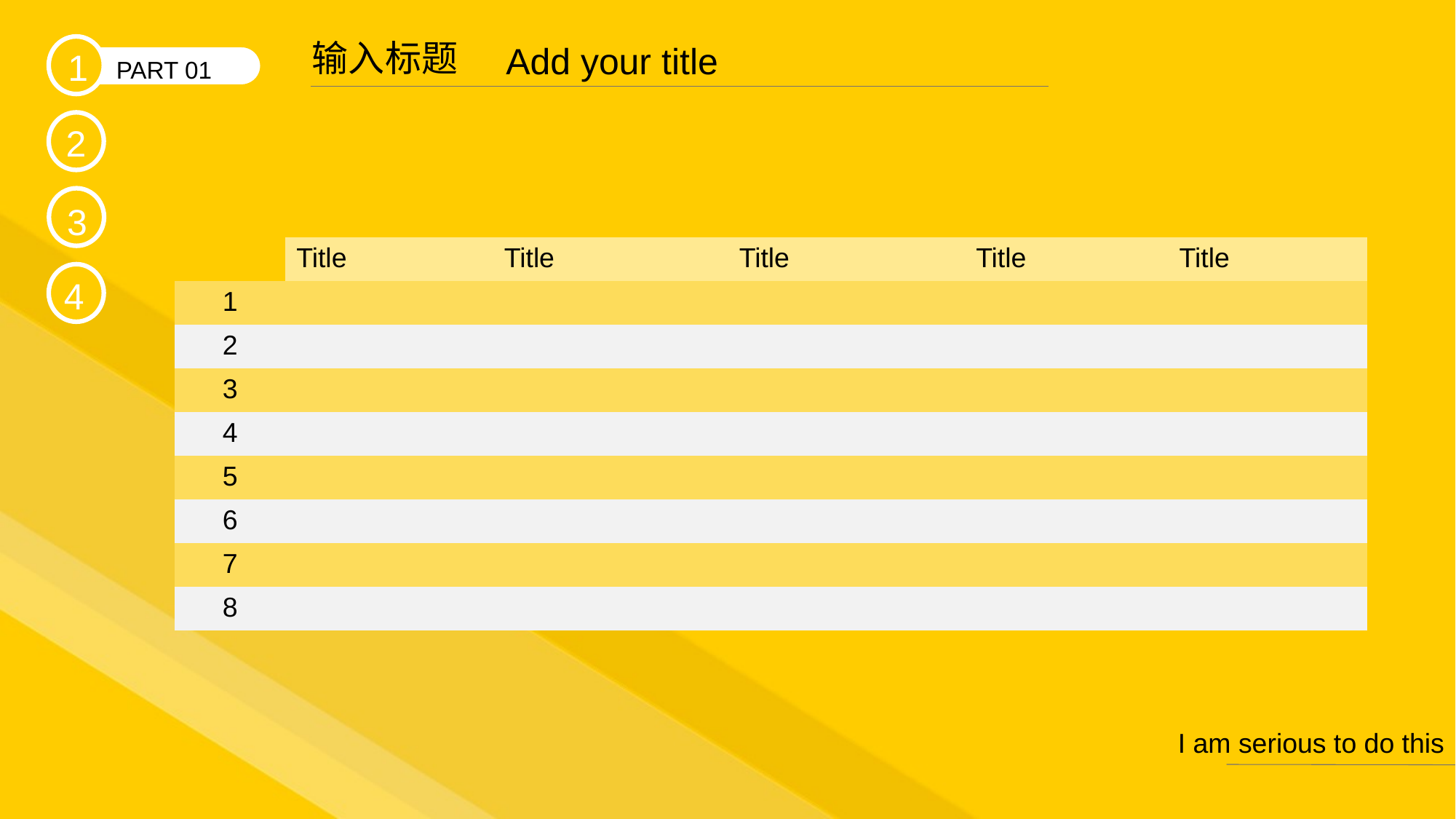

输入标题
Add your title

1
PART 01

2

3

4
|  | Title | Title | Title | Title | Title |
| --- | --- | --- | --- | --- | --- |
| 1 |  |  |  |  |  |
| 2 |  |  |  |  |  |
| 3 |  |  |  |  |  |
| 4 |  |  |  |  |  |
| 5 |  |  |  |  |  |
| 6 |  |  |  |  |  |
| 7 |  |  |  |  |  |
| 8 |  |  |  |  |  |
I am serious to do this